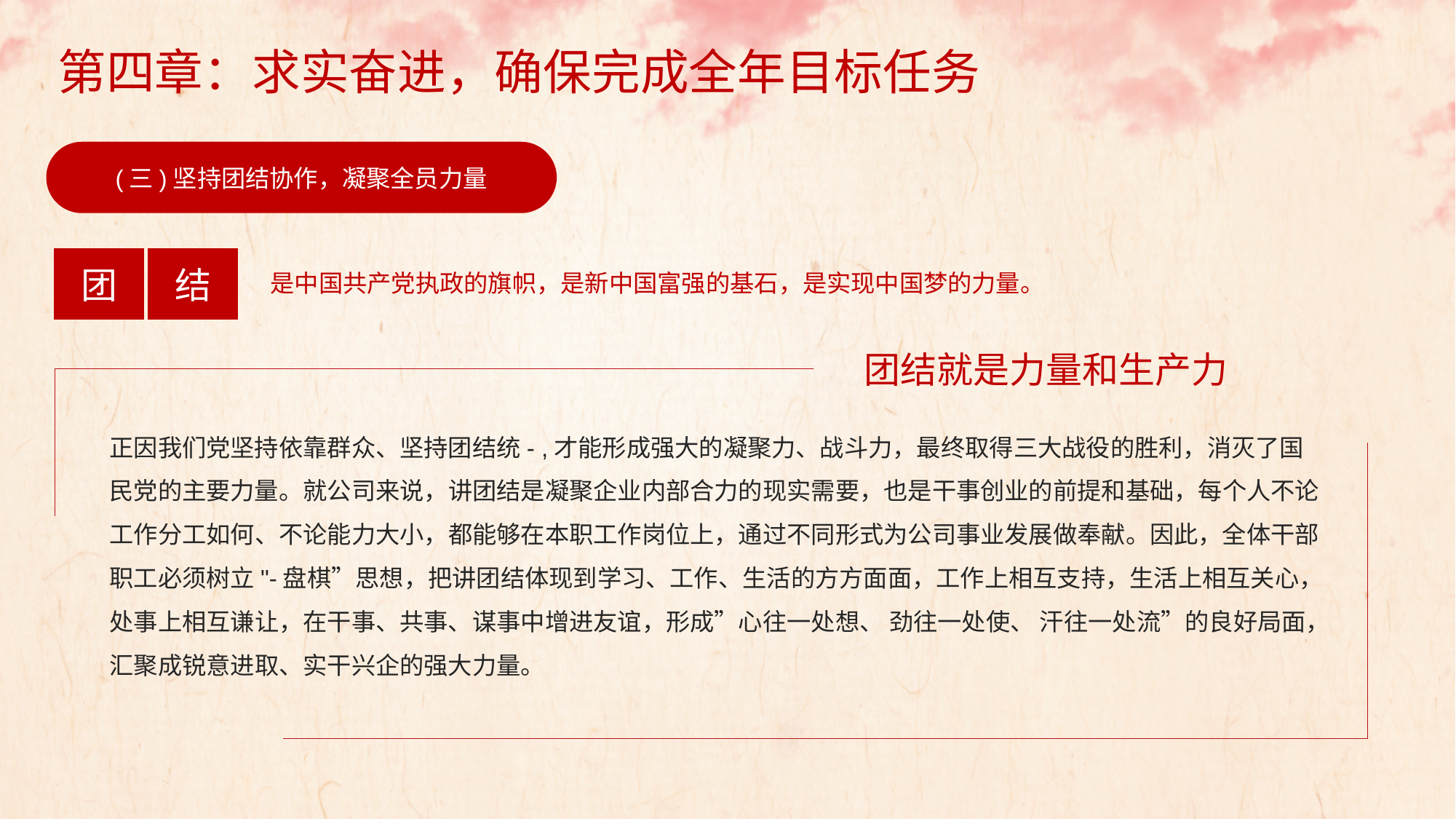

第四章：求实奋进，确保完成全年目标任务
(三)坚持团结协作，凝聚全员力量
团
结
是中国共产党执政的旗帜，是新中国富强的基石，是实现中国梦的力量。
团结就是力量和生产力
正因我们党坚持依靠群众、坚持团结统- ,才能形成强大的凝聚力、战斗力，最终取得三大战役的胜利，消灭了国民党的主要力量。就公司来说，讲团结是凝聚企业内部合力的现实需要，也是干事创业的前提和基础，每个人不论工作分工如何、不论能力大小，都能够在本职工作岗位上，通过不同形式为公司事业发展做奉献。因此，全体干部职工必须树立"-盘棋”思想，把讲团结体现到学习、工作、生活的方方面面，工作上相互支持，生活上相互关心，处事上相互谦让，在干事、共事、谋事中增进友谊，形成”心往一处想、 劲往一处使、 汗往一处流”的良好局面，汇聚成锐意进取、实干兴企的强大力量。